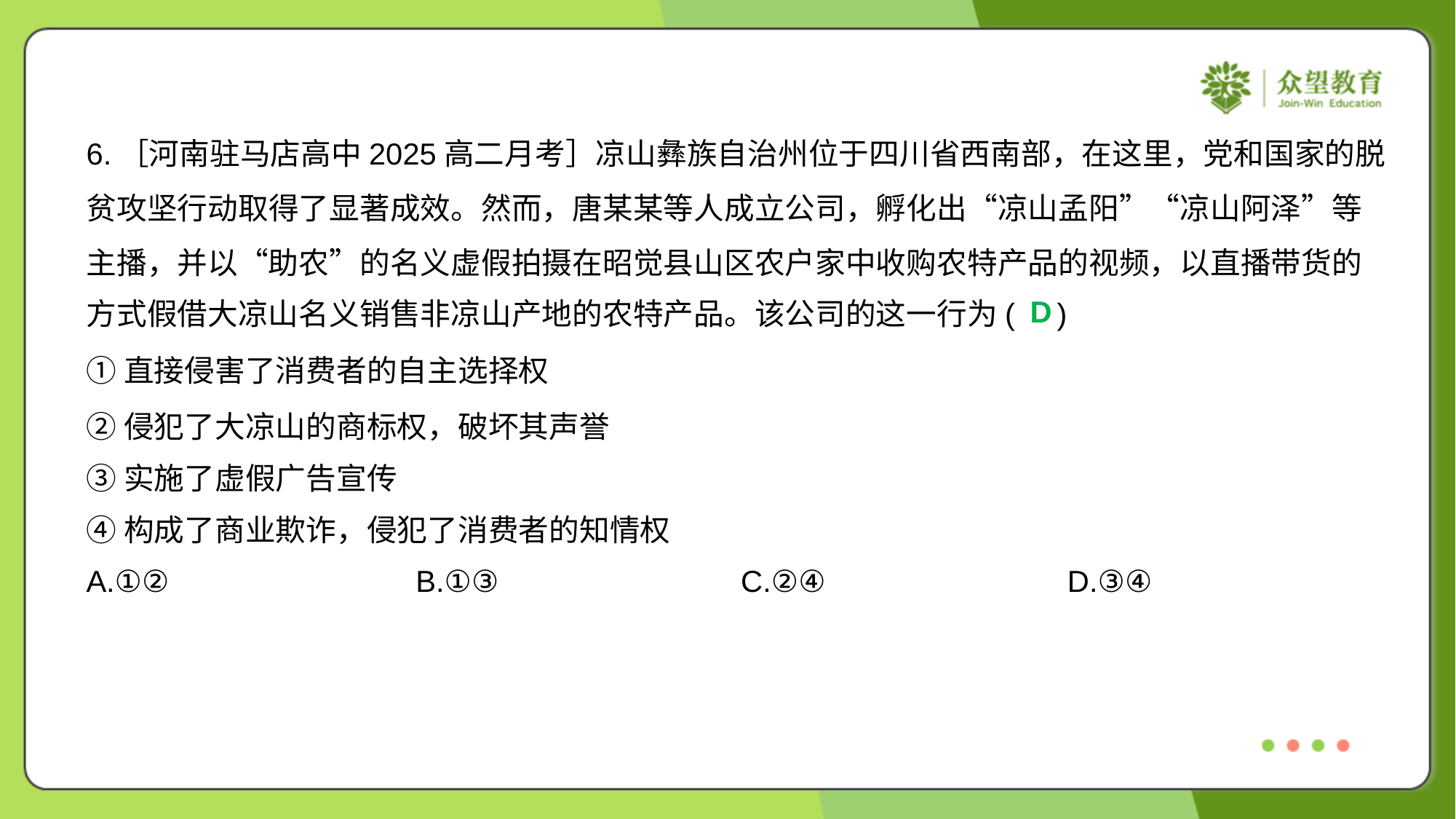

6.［河南驻马店高中2025高二月考］凉山彝族自治州位于四川省西南部，在这里，党和国家的脱
贫攻坚行动取得了显著成效。然而，唐某某等人成立公司，孵化出“凉山孟阳”“凉山阿泽”等
主播，并以“助农”的名义虚假拍摄在昭觉县山区农户家中收购农特产品的视频，以直播带货的
方式假借大凉山名义销售非凉山产地的农特产品。该公司的这一行为(     )
D
①直接侵害了消费者的自主选择权
②侵犯了大凉山的商标权，破坏其声誉
③实施了虚假广告宣传
④构成了商业欺诈，侵犯了消费者的知情权
A.①②	B.①③	C.②④	D.③④